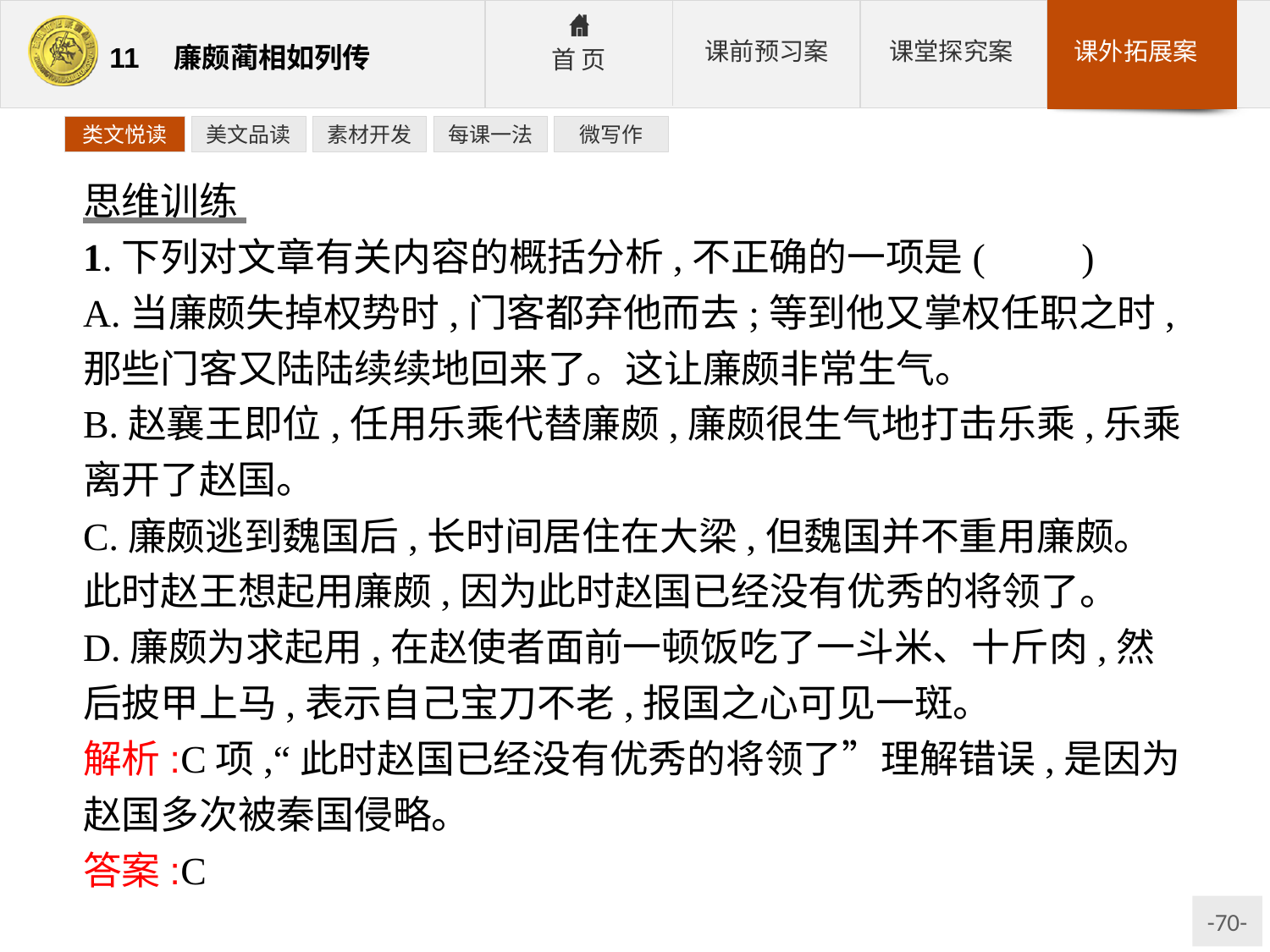

类文悦读
美文品读
素材开发
每课一法
微写作
思维训练
1.下列对文章有关内容的概括分析,不正确的一项是(　　)
A.当廉颇失掉权势时,门客都弃他而去;等到他又掌权任职之时,那些门客又陆陆续续地回来了。这让廉颇非常生气。
B.赵襄王即位,任用乐乘代替廉颇,廉颇很生气地打击乐乘,乐乘离开了赵国。
C.廉颇逃到魏国后,长时间居住在大梁,但魏国并不重用廉颇。此时赵王想起用廉颇,因为此时赵国已经没有优秀的将领了。
D.廉颇为求起用,在赵使者面前一顿饭吃了一斗米、十斤肉,然后披甲上马,表示自己宝刀不老,报国之心可见一斑。
解析:C项,“此时赵国已经没有优秀的将领了”理解错误,是因为赵国多次被秦国侵略。
答案:C